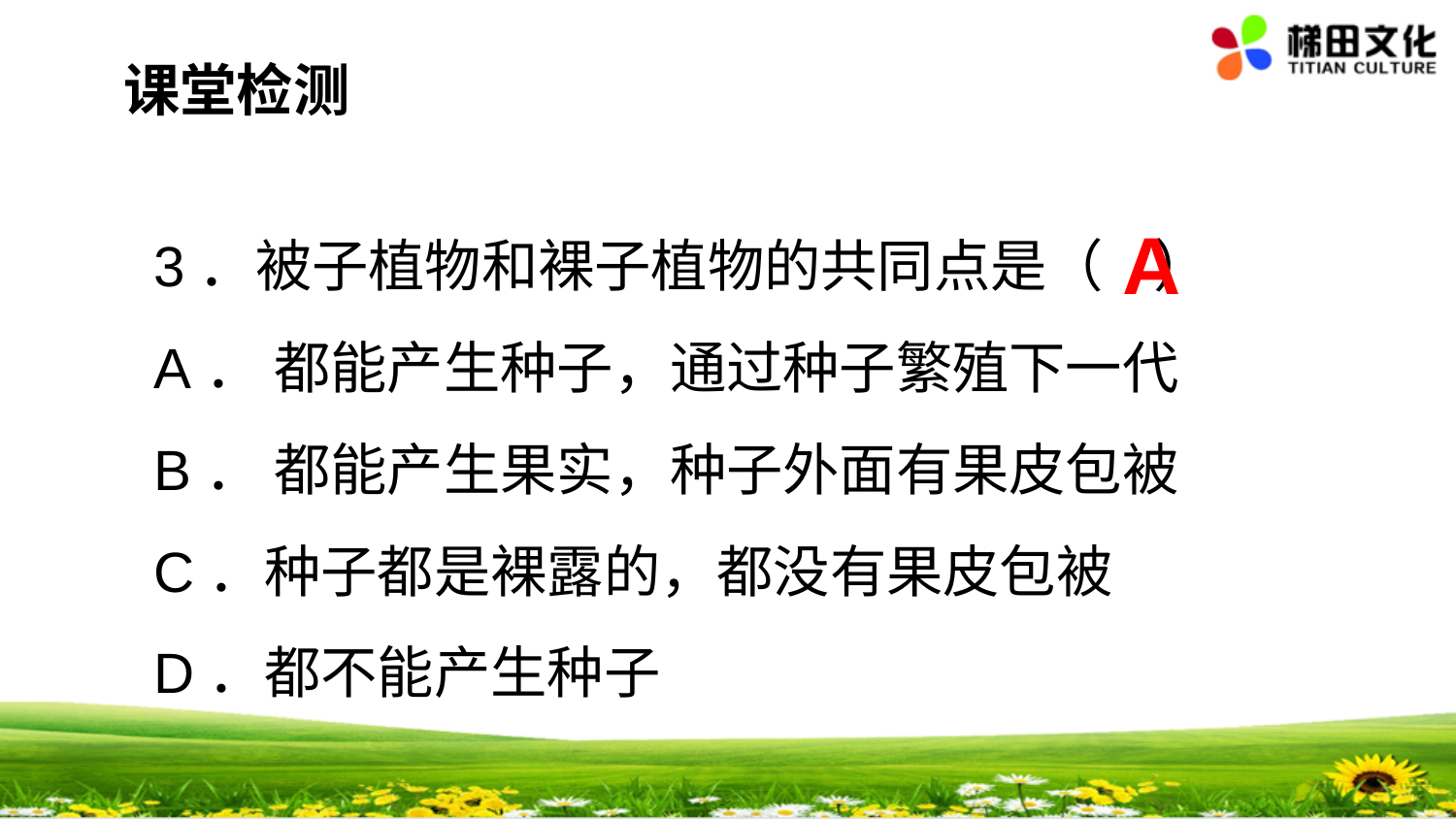

课堂检测
3．被子植物和裸子植物的共同点是（    ）
A． 都能产生种子，通过种子繁殖下一代
B． 都能产生果实，种子外面有果皮包被
C．种子都是裸露的，都没有果皮包被
D．都不能产生种子
A